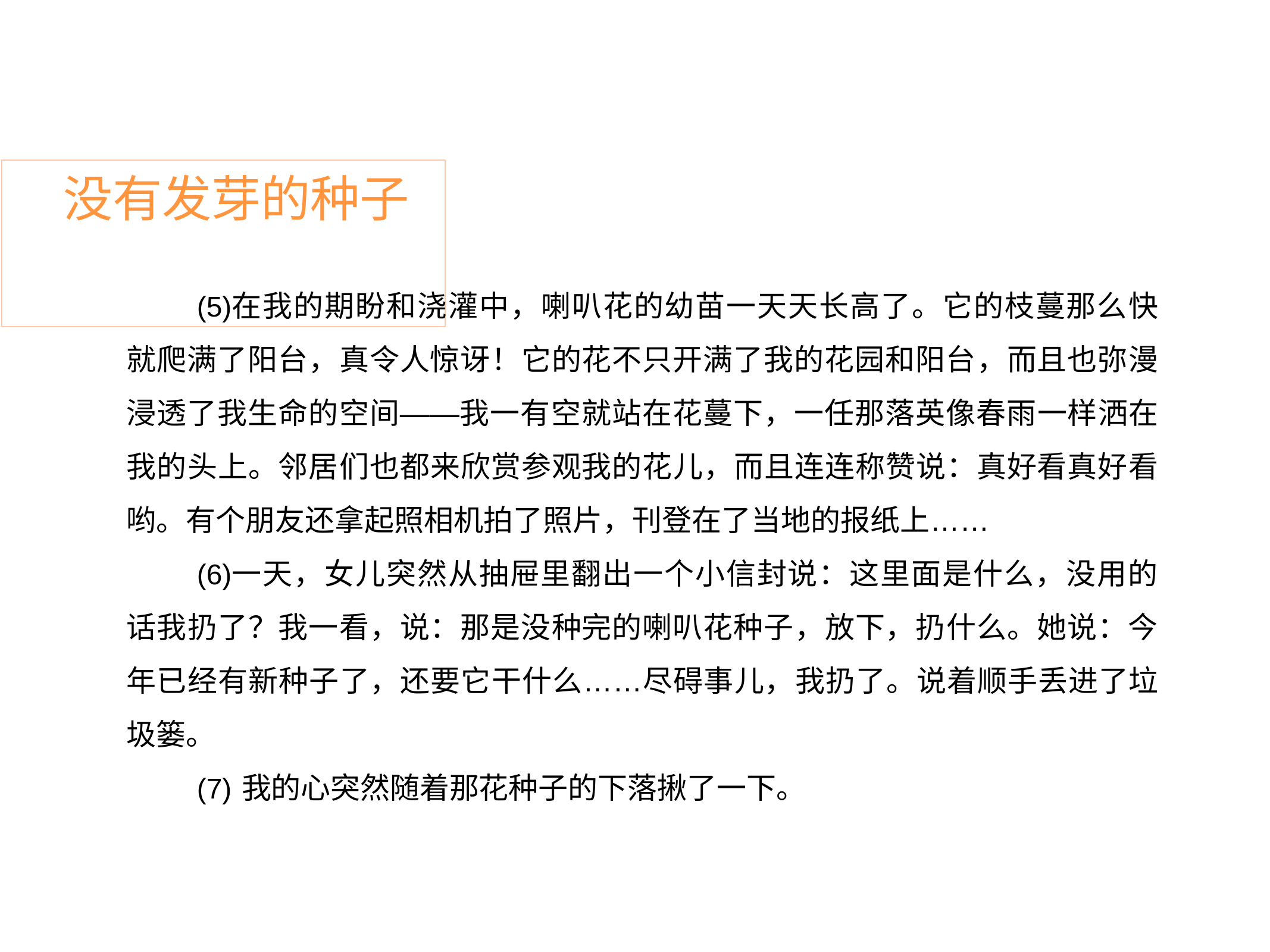

# 没有发芽的种子
在我的期盼和浇灌中，喇叭花的幼苗一天天长高了。它的枝蔓那么快 就爬满了阳台，真令人惊讶！它的花不只开满了我的花园和阳台，而且也弥漫 浸透了我生命的空间——我一有空就站在花蔓下，一任那落英像春雨一样洒在 我的头上。邻居们也都来欣赏参观我的花儿，而且连连称赞说：真好看真好看 哟。有个朋友还拿起照相机拍了照片，刊登在了当地的报纸上……
一天，女儿突然从抽屉里翻出一个小信封说：这里面是什么，没用的 话我扔了？我一看，说：那是没种完的喇叭花种子，放下，扔什么。她说：今 年已经有新种子了，还要它干什么……尽碍事儿，我扔了。说着顺手丢进了垃 圾篓。
我的心突然随着那花种子的下落揪了一下。